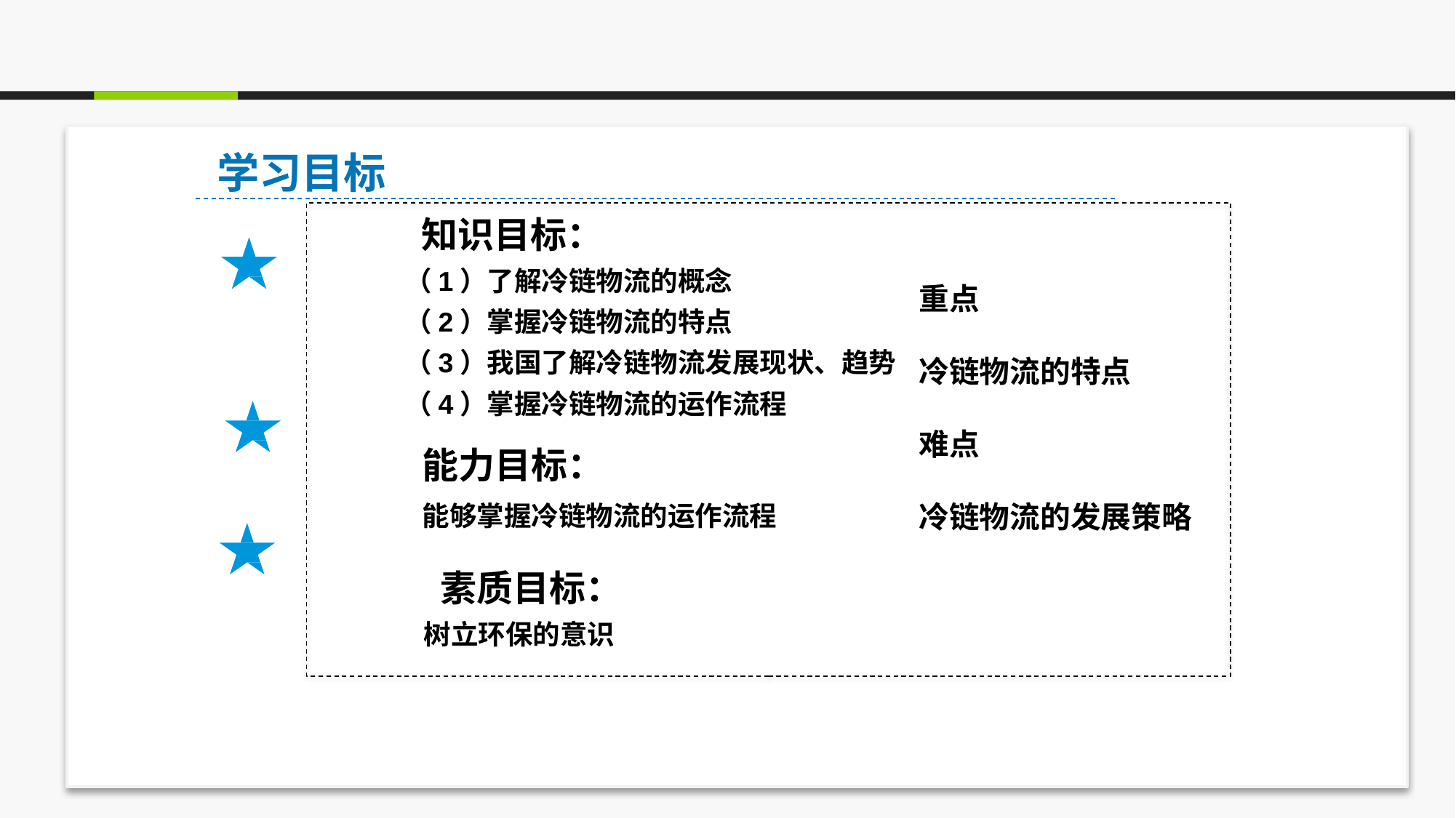

学习目标

 知识目标：
（1）了解冷链物流的概念
（2）掌握冷链物流的特点
（3）我国了解冷链物流发展现状、趋势
（4）掌握冷链物流的运作流程

重点

冷链物流的特点

难点

冷链物流的发展策略

能力目标：
能够掌握冷链物流的运作流程

素质目标：
            树立环保的意识